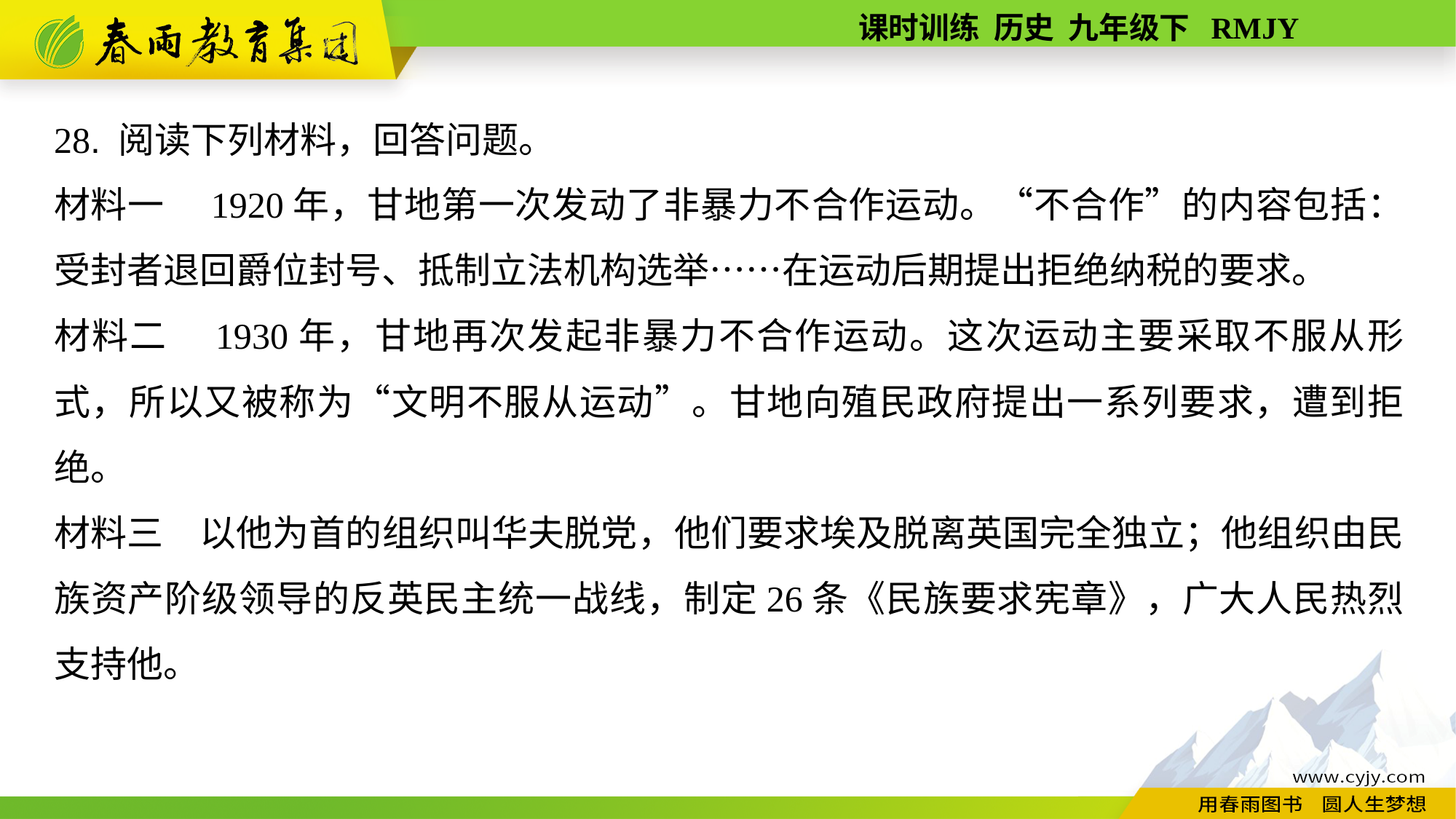

28. 阅读下列材料，回答问题。
材料一　1920年，甘地第一次发动了非暴力不合作运动。“不合作”的内容包括：受封者退回爵位封号、抵制立法机构选举……在运动后期提出拒绝纳税的要求。
材料二　1930年，甘地再次发起非暴力不合作运动。这次运动主要采取不服从形式，所以又被称为“文明不服从运动”。甘地向殖民政府提出一系列要求，遭到拒绝。
材料三　以他为首的组织叫华夫脱党，他们要求埃及脱离英国完全独立；他组织由民族资产阶级领导的反英民主统一战线，制定26条《民族要求宪章》，广大人民热烈支持他。